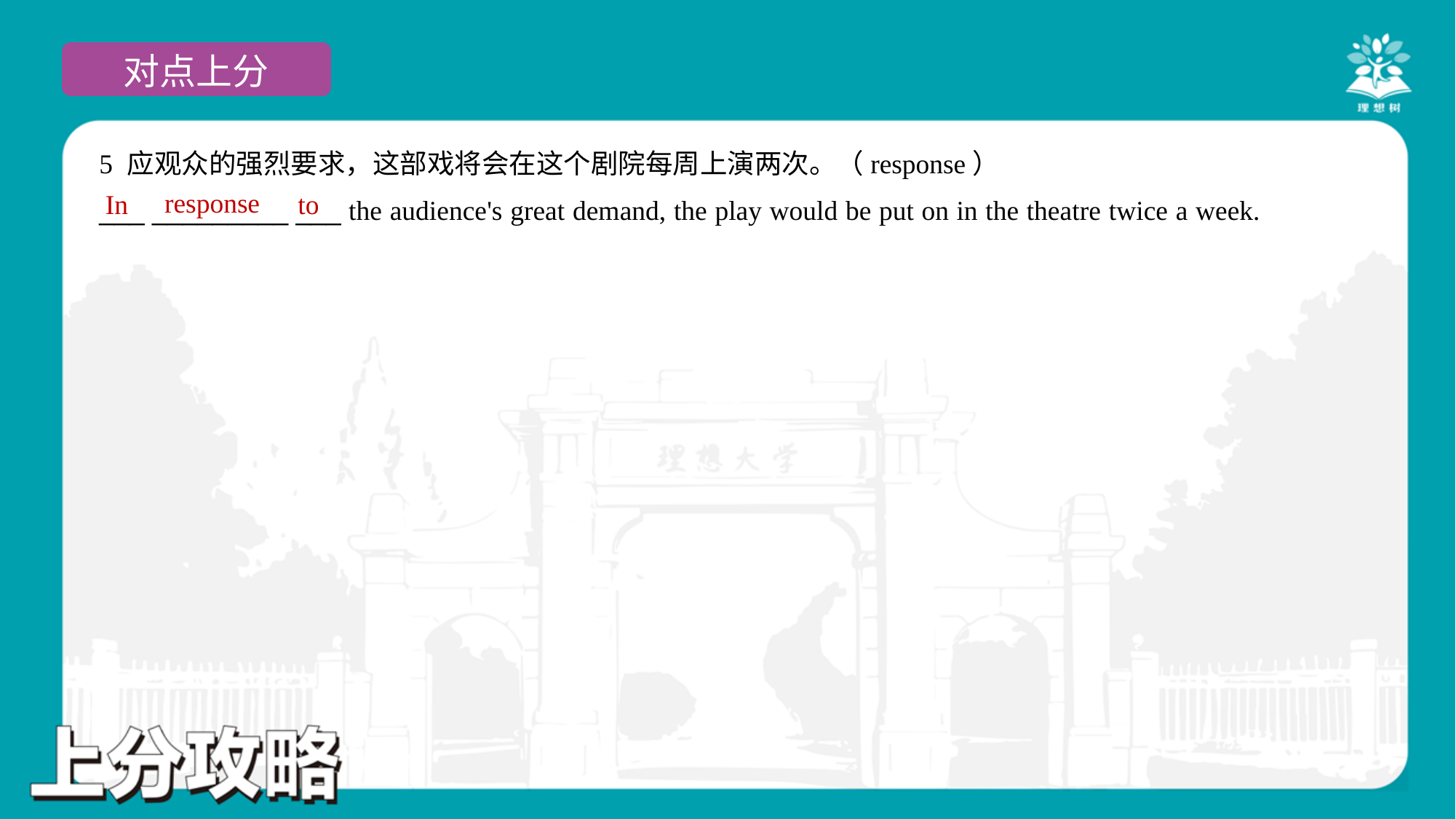

5 应观众的强烈要求，这部戏将会在这个剧院每周上演两次。（response）
___ _________ ___ the audience's great demand, the play would be put on in the theatre twice a week.
response
In
to